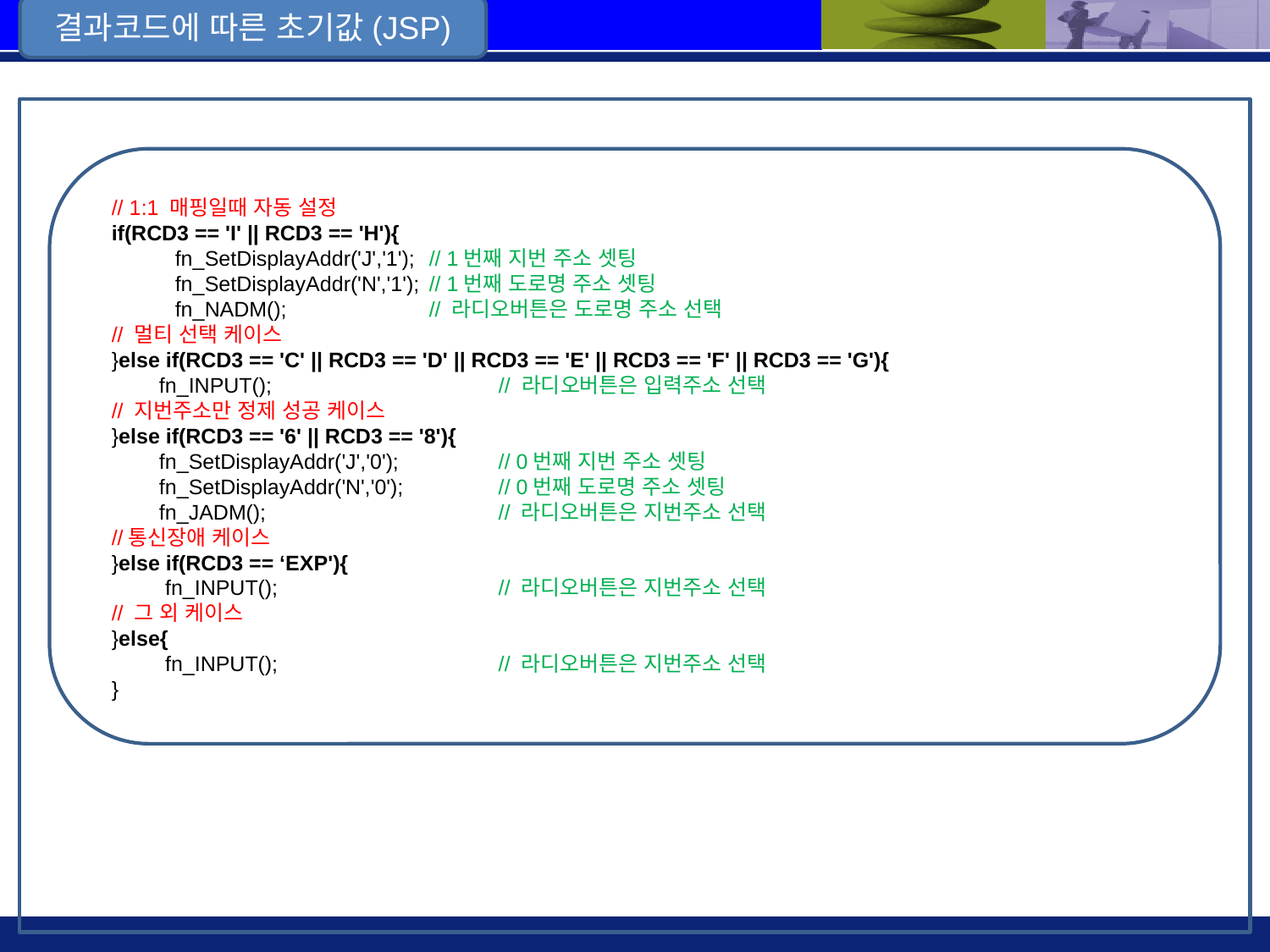

결과코드에 따른 초기값(JSP)

// 1:1 매핑일때 자동 설정
if(RCD3 == 'I' || RCD3 == 'H'){
fn_SetDisplayAddr('J','1');  	// 1번째 지번 주소 셋팅
fn_SetDisplayAddr('N','1'); 	// 1번째 도로명 주소 셋팅
fn_NADM();                   	// 라디오버튼은 도로명 주소 선택
// 멀티 선택 케이스
}else if(RCD3 == 'C' || RCD3 == 'D' || RCD3 == 'E' || RCD3 == 'F' || RCD3 == 'G'){
        fn_INPUT(); 		 // 라디오버튼은 입력주소 선택
// 지번주소만 정제 성공 케이스
}else if(RCD3 == '6' || RCD3 == '8'){
        fn_SetDisplayAddr('J','0');	 // 0번째 지번 주소 셋팅
        fn_SetDisplayAddr('N','0');	 // 0번째 도로명 주소 셋팅
        fn_JADM();		 // 라디오버튼은 지번주소 선택
//통신장애 케이스
}else if(RCD3 == ‘EXP'){
         fn_INPUT();		 // 라디오버튼은 지번주소 선택
// 그 외 케이스
}else{
         fn_INPUT();		 // 라디오버튼은 지번주소 선택
}